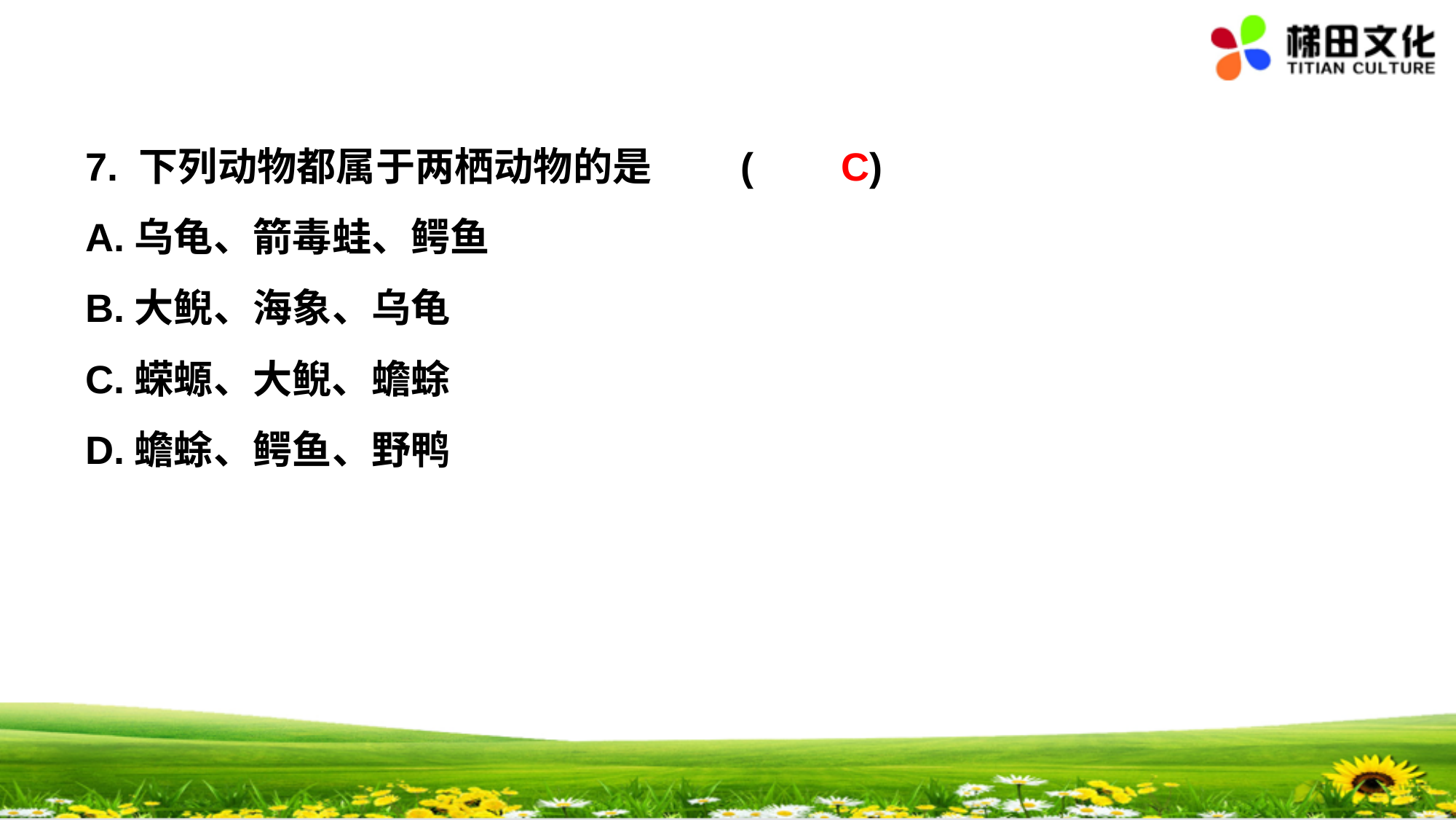

7. 下列动物都属于两栖动物的是	(　  　)
A.乌龟、箭毒蛙、鳄鱼
B.大鲵、海象、乌龟
C.蝾螈、大鲵、蟾蜍
D.蟾蜍、鳄鱼、野鸭
C